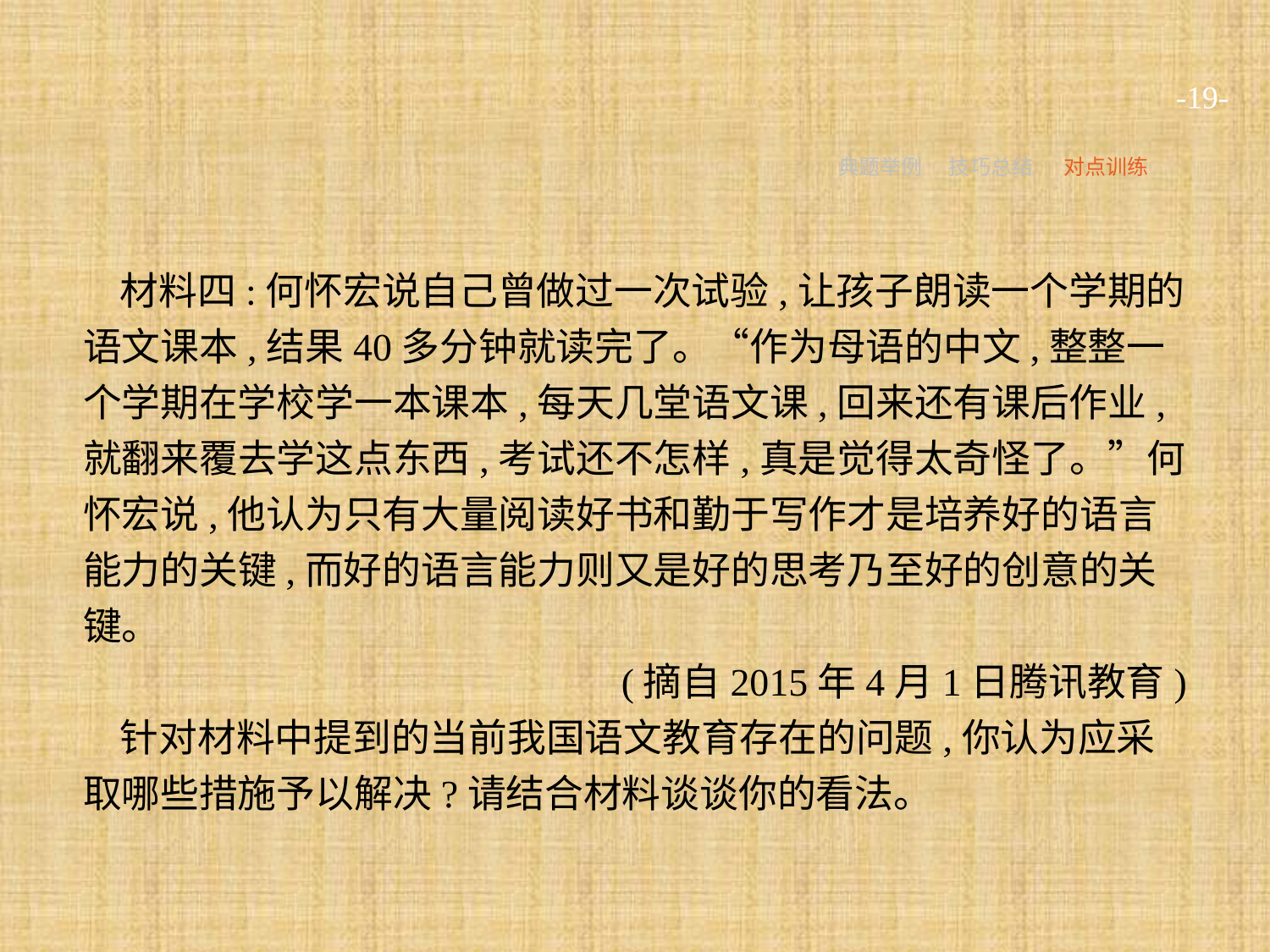

-19-
典题举例
技巧总结
对点训练
材料四:何怀宏说自己曾做过一次试验,让孩子朗读一个学期的语文课本,结果40多分钟就读完了。“作为母语的中文,整整一个学期在学校学一本课本,每天几堂语文课,回来还有课后作业,就翻来覆去学这点东西,考试还不怎样,真是觉得太奇怪了。”何怀宏说,他认为只有大量阅读好书和勤于写作才是培养好的语言能力的关键,而好的语言能力则又是好的思考乃至好的创意的关键。
(摘自2015年4月1日腾讯教育)
针对材料中提到的当前我国语文教育存在的问题,你认为应采取哪些措施予以解决?请结合材料谈谈你的看法。